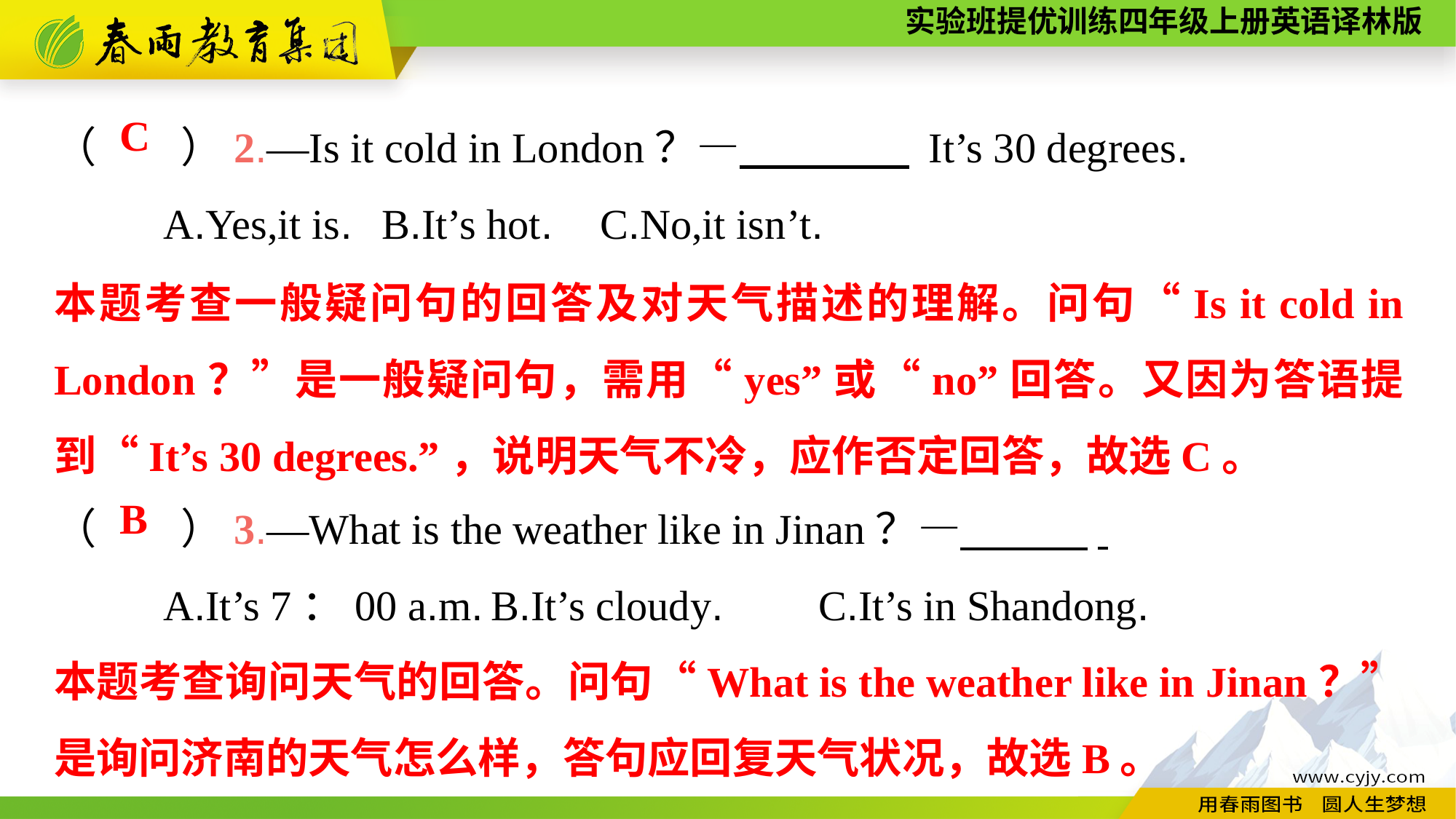

（　　）2.—Is it cold in London？—　　　　 It’s 30 degrees.
	A.Yes,it is.	B.It’s hot.	C.No,it isn’t.

（　　）3.—What is the weather like in Jinan？—　　　.
	A.It’s 7：00 a.m.	B.It’s cloudy.	C.It’s in Shandong.
C
本题考查一般疑问句的回答及对天气描述的理解。问句“Is it cold in London？”是一般疑问句，需用“yes”或“no”回答。又因为答语提到“It’s 30 degrees.”，说明天气不冷，应作否定回答，故选C。
B
本题考查询问天气的回答。问句“What is the weather like in Jinan？”是询问济南的天气怎么样，答句应回复天气状况，故选B。